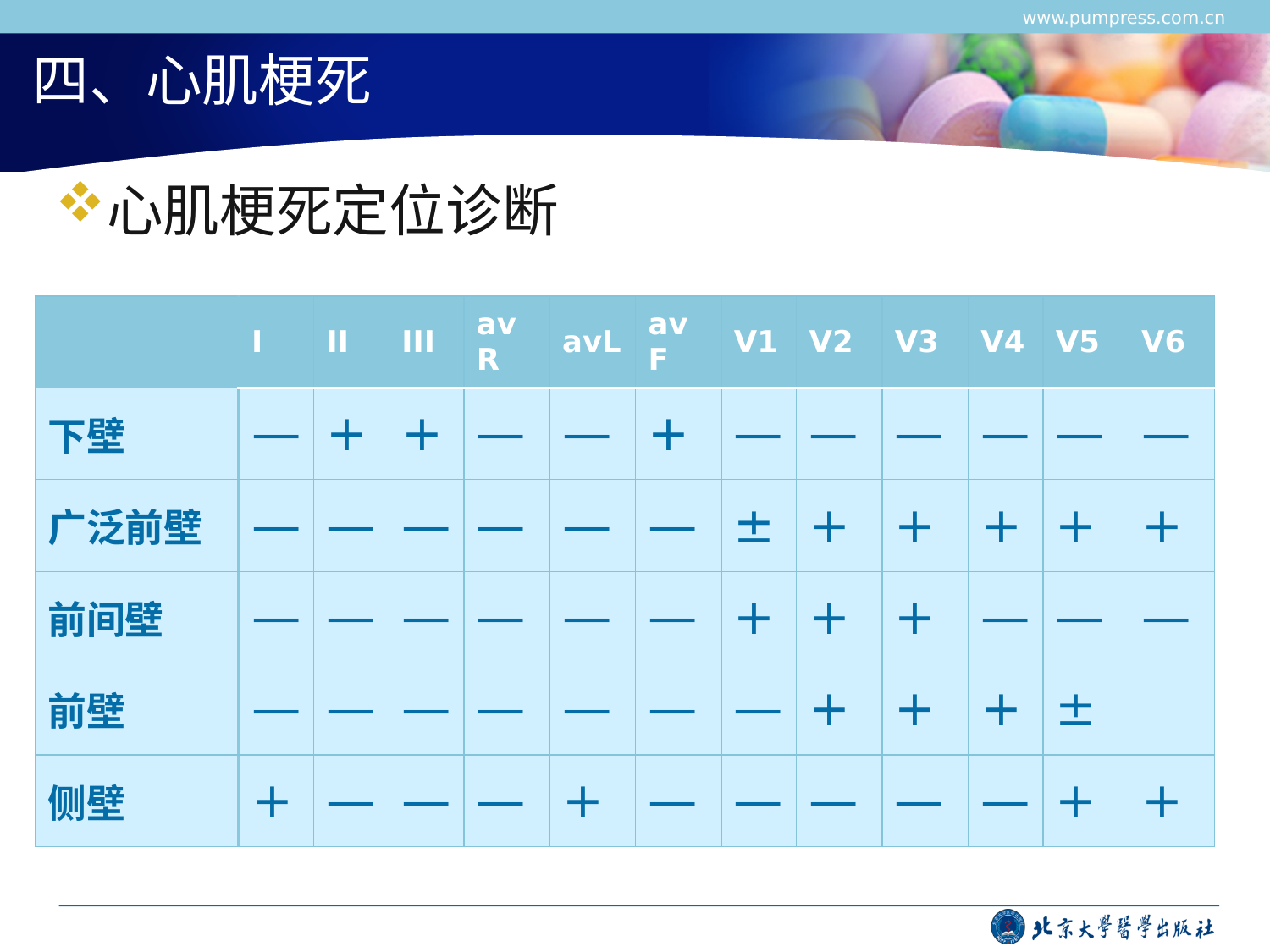

www.pumpress.com.cn
# 四、心肌梗死
心肌梗死定位诊断
|  | I | II | III | avR | avL | avF | V1 | V2 | V3 | V4 | V5 | V6 |
| --- | --- | --- | --- | --- | --- | --- | --- | --- | --- | --- | --- | --- |
| 下壁 | — | + | + | — | — | + | — | — | — | — | — | — |
| 广泛前壁 | — | — | — | — | — | — | ± | + | + | + | + | + |
| 前间壁 | — | — | — | — | — | — | + | + | + | — | — | — |
| 前壁 | — | — | — | — | — | — | — | + | + | + | ± |  |
| 侧壁 | + | — | — | — | + | — | — | — | — | — | + | + |